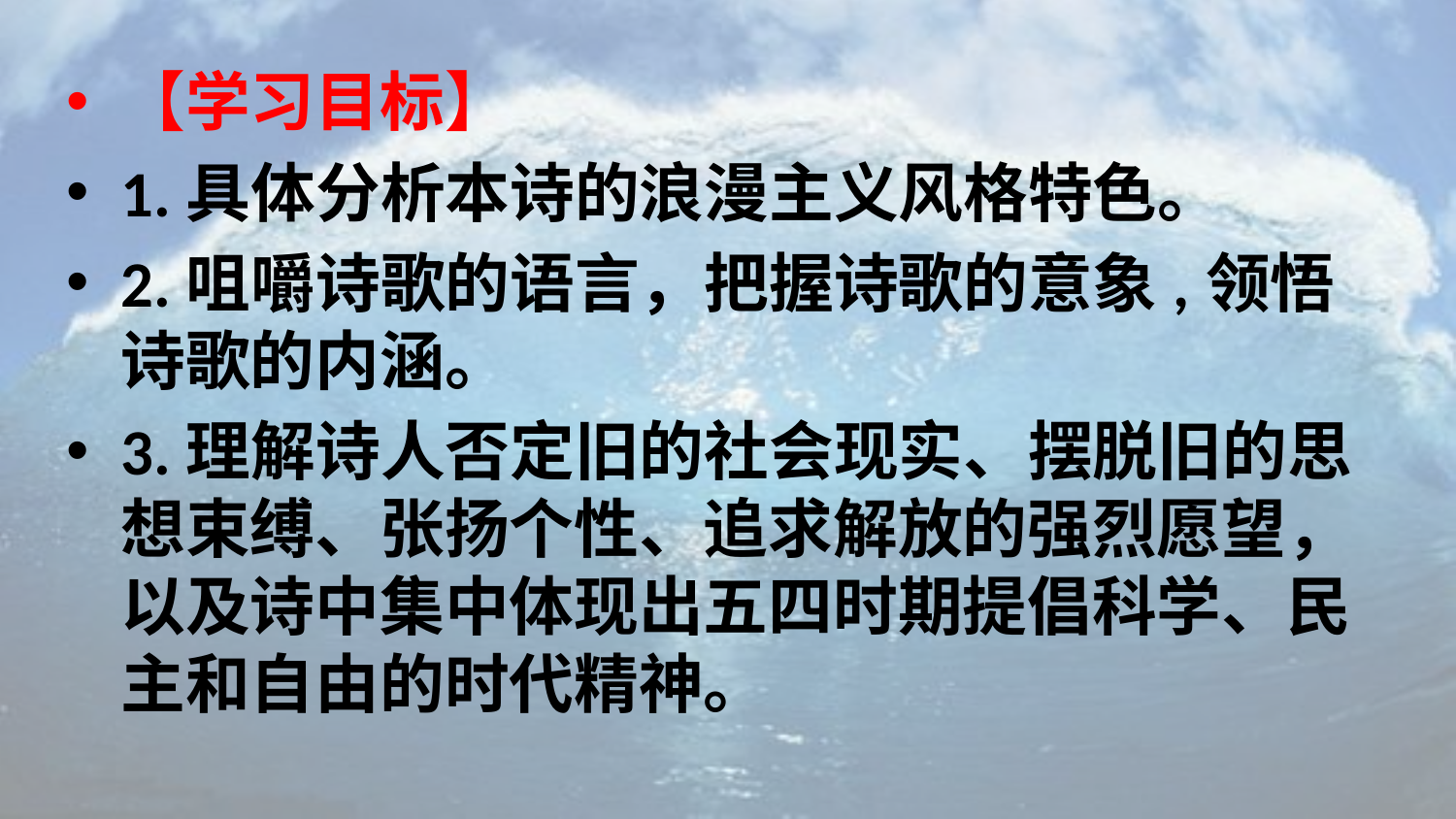

【学习目标】
1.具体分析本诗的浪漫主义风格特色。
2.咀嚼诗歌的语言，把握诗歌的意象,领悟诗歌的内涵。
3.理解诗人否定旧的社会现实、摆脱旧的思想束缚、张扬个性、追求解放的强烈愿望，以及诗中集中体现出五四时期提倡科学、民主和自由的时代精神。